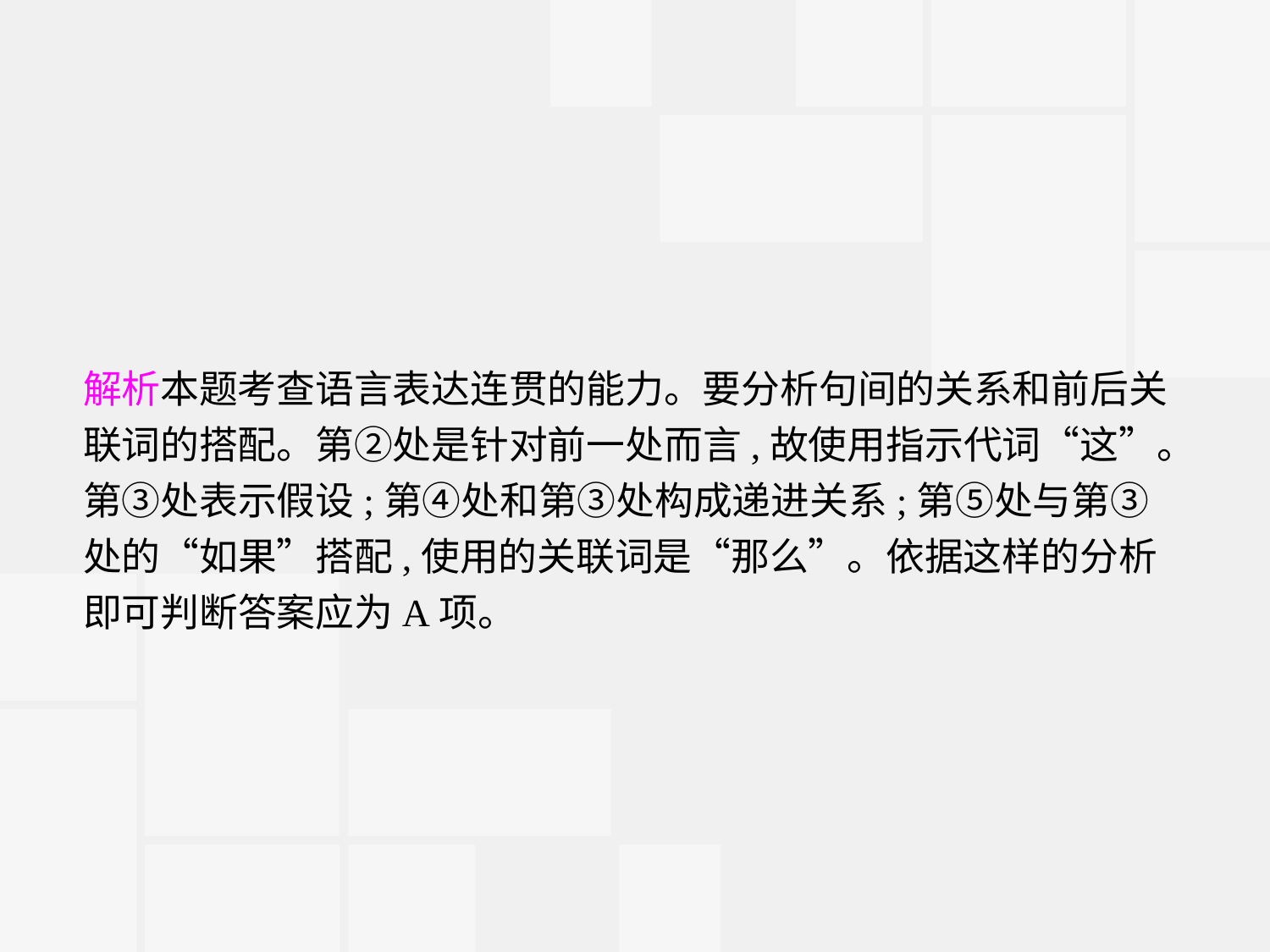

解析本题考查语言表达连贯的能力。要分析句间的关系和前后关联词的搭配。第②处是针对前一处而言,故使用指示代词“这”。第③处表示假设;第④处和第③处构成递进关系;第⑤处与第③处的“如果”搭配,使用的关联词是“那么”。依据这样的分析即可判断答案应为A项。